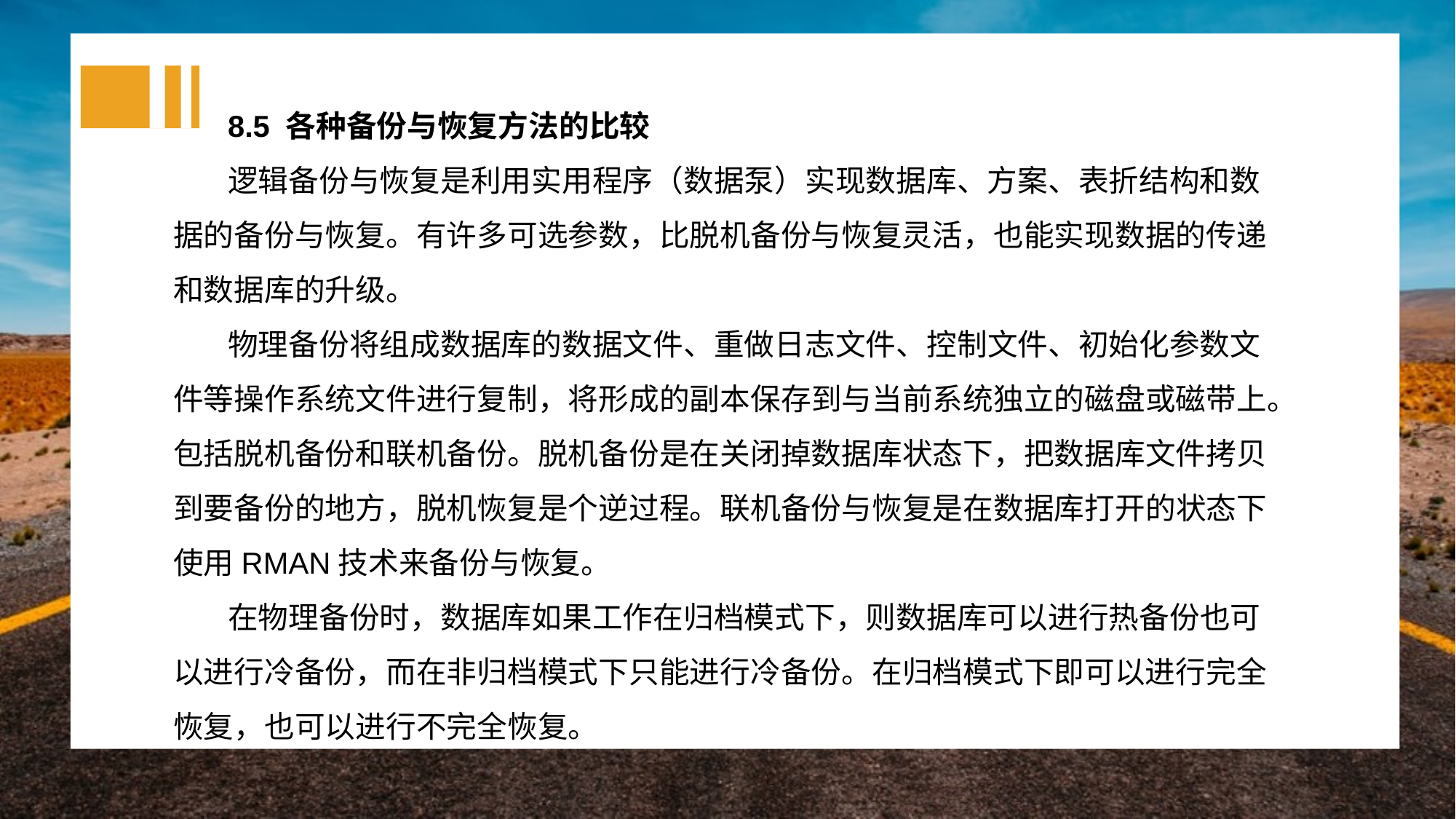

8.5 各种备份与恢复方法的比较
逻辑备份与恢复是利用实用程序（数据泵）实现数据库、方案、表折结构和数据的备份与恢复。有许多可选参数，比脱机备份与恢复灵活，也能实现数据的传递和数据库的升级。
物理备份将组成数据库的数据文件、重做日志文件、控制文件、初始化参数文件等操作系统文件进行复制，将形成的副本保存到与当前系统独立的磁盘或磁带上。包括脱机备份和联机备份。脱机备份是在关闭掉数据库状态下，把数据库文件拷贝到要备份的地方，脱机恢复是个逆过程。联机备份与恢复是在数据库打开的状态下使用RMAN技术来备份与恢复。
在物理备份时，数据库如果工作在归档模式下，则数据库可以进行热备份也可以进行冷备份，而在非归档模式下只能进行冷备份。在归档模式下即可以进行完全恢复，也可以进行不完全恢复。